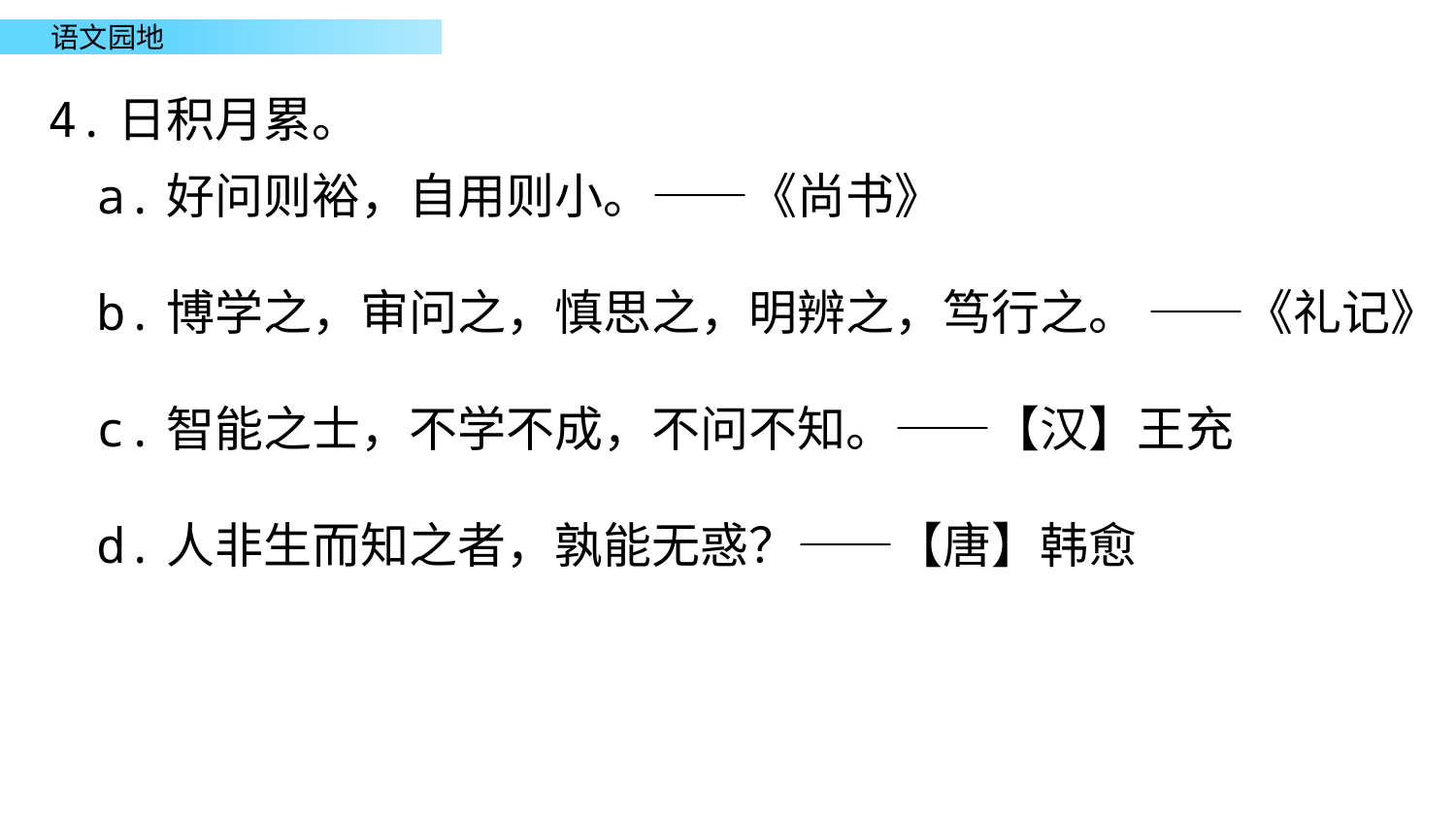

4.日积月累。
a.好问则裕，自用则小。——《尚书》

b.博学之，审问之，慎思之，明辨之，笃行之。 ——《礼记》

c.智能之士，不学不成，不问不知。——【汉】王充

d.人非生而知之者，孰能无惑？——【唐】韩愈